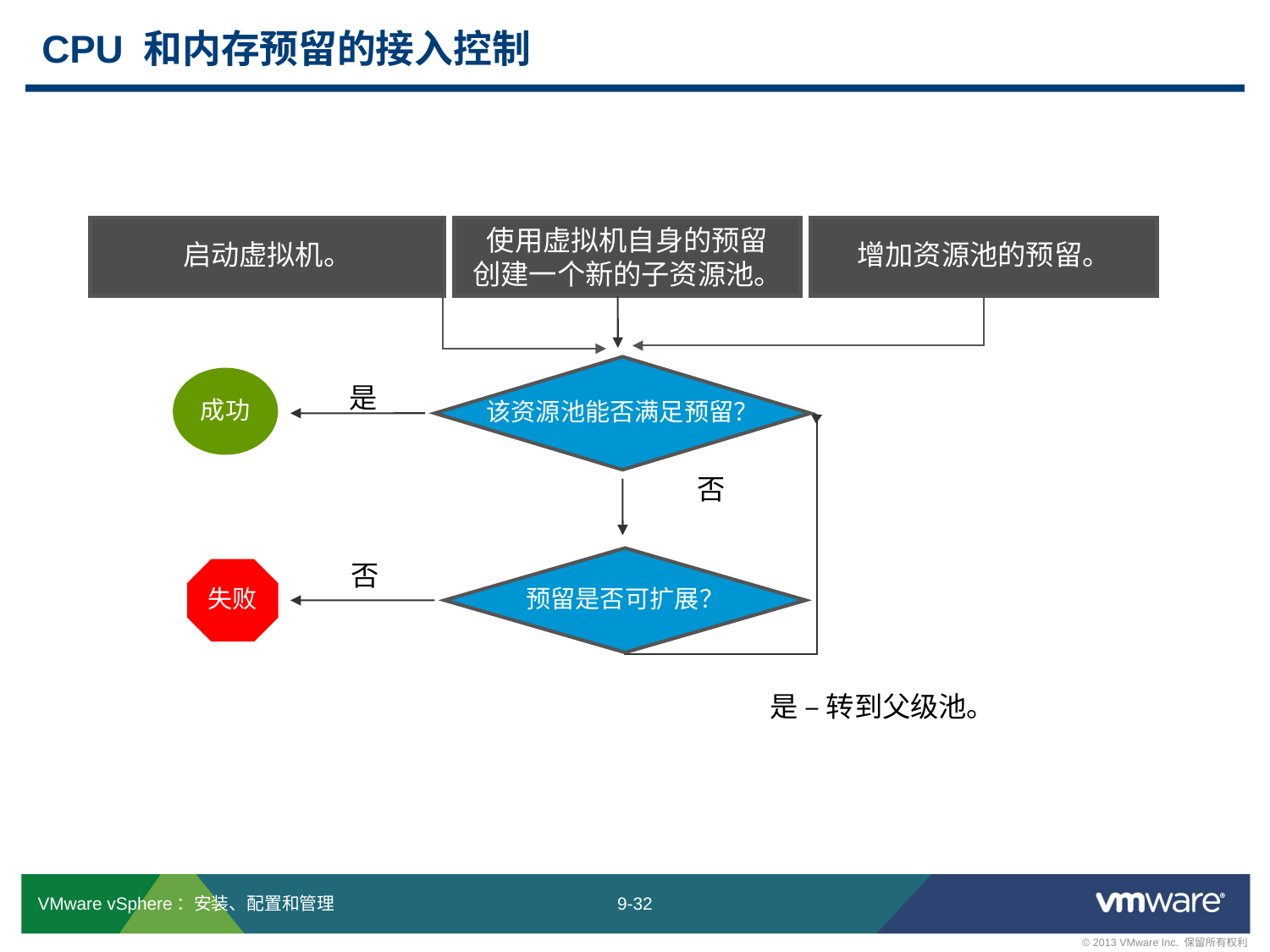

# CPU 和内存预留的接入控制
启动虚拟机。
使用虚拟机自身的预留
创建一个新的子资源池。
增加资源池的预留。

该资源池能否满足预留？
成功
是

否

预留是否可扩展？
否
失败

是 – 转到父级池。